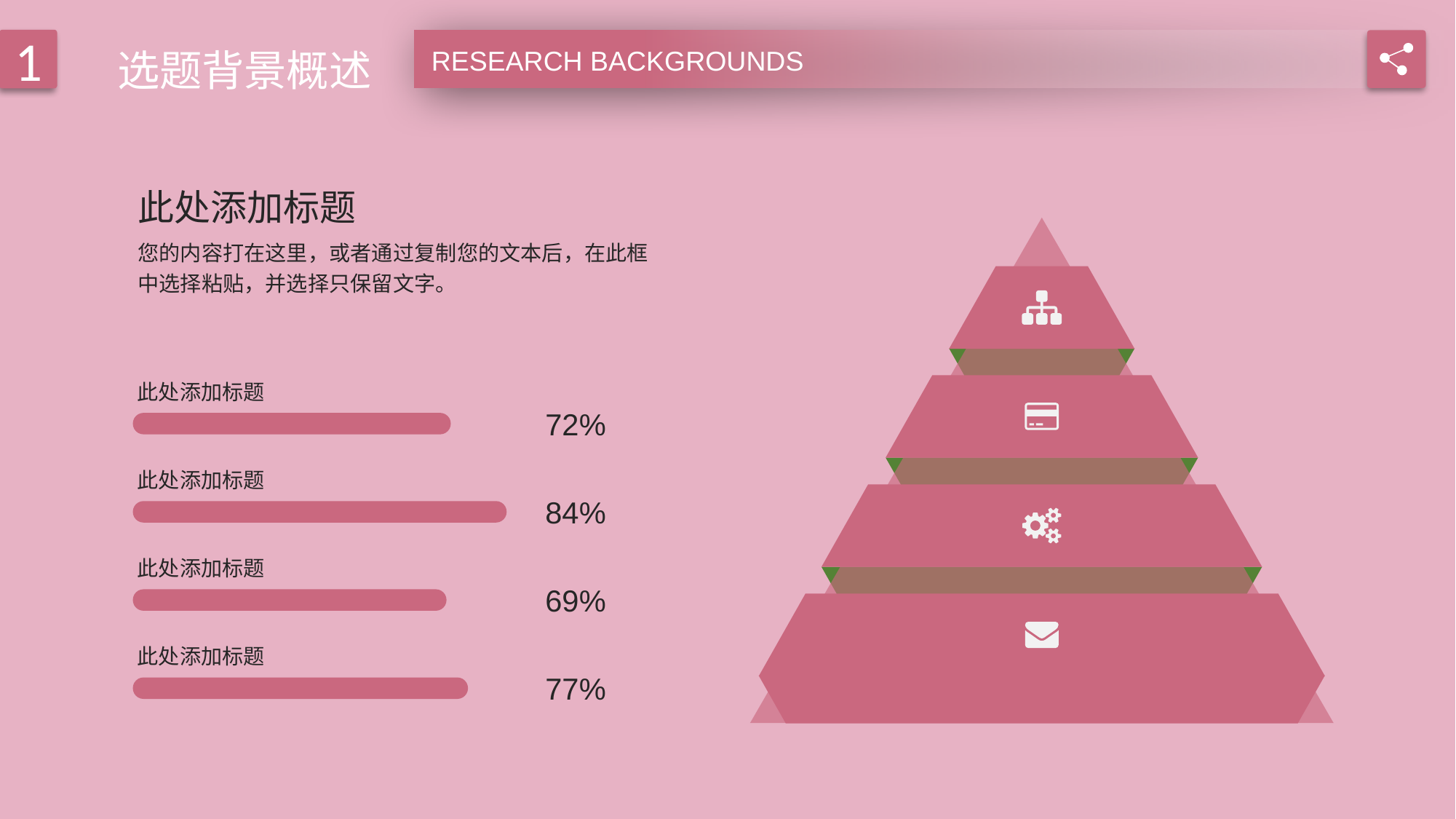

选题背景概述
1

RESEARCH BACKGROUNDS

此处添加标题

您的内容打在这里，或者通过复制您的文本后，在此框中选择粘贴，并选择只保留文字。

此处添加标题
72%

此处添加标题
84%

此处添加标题
69%

此处添加标题
77%